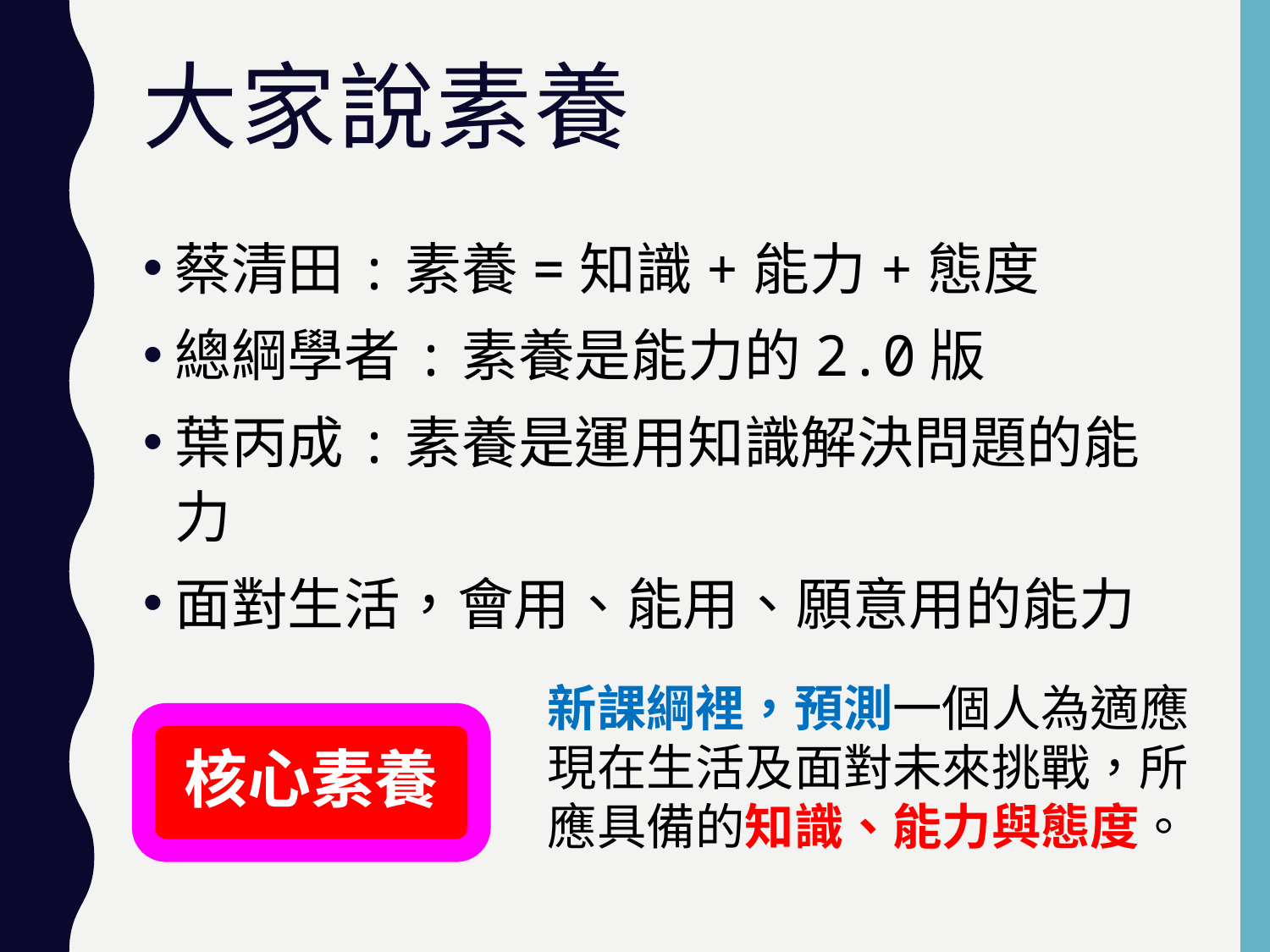

# 大家說素養
蔡清田:素養=知識+能力+態度
總綱學者:素養是能力的2.0版
葉丙成:素養是運用知識解決問題的能力
面對生活，會用、能用、願意用的能力
新課綱裡，預測一個人為適應現在生活及面對未來挑戰，所應具備的知識、能力與態度。
核心素養